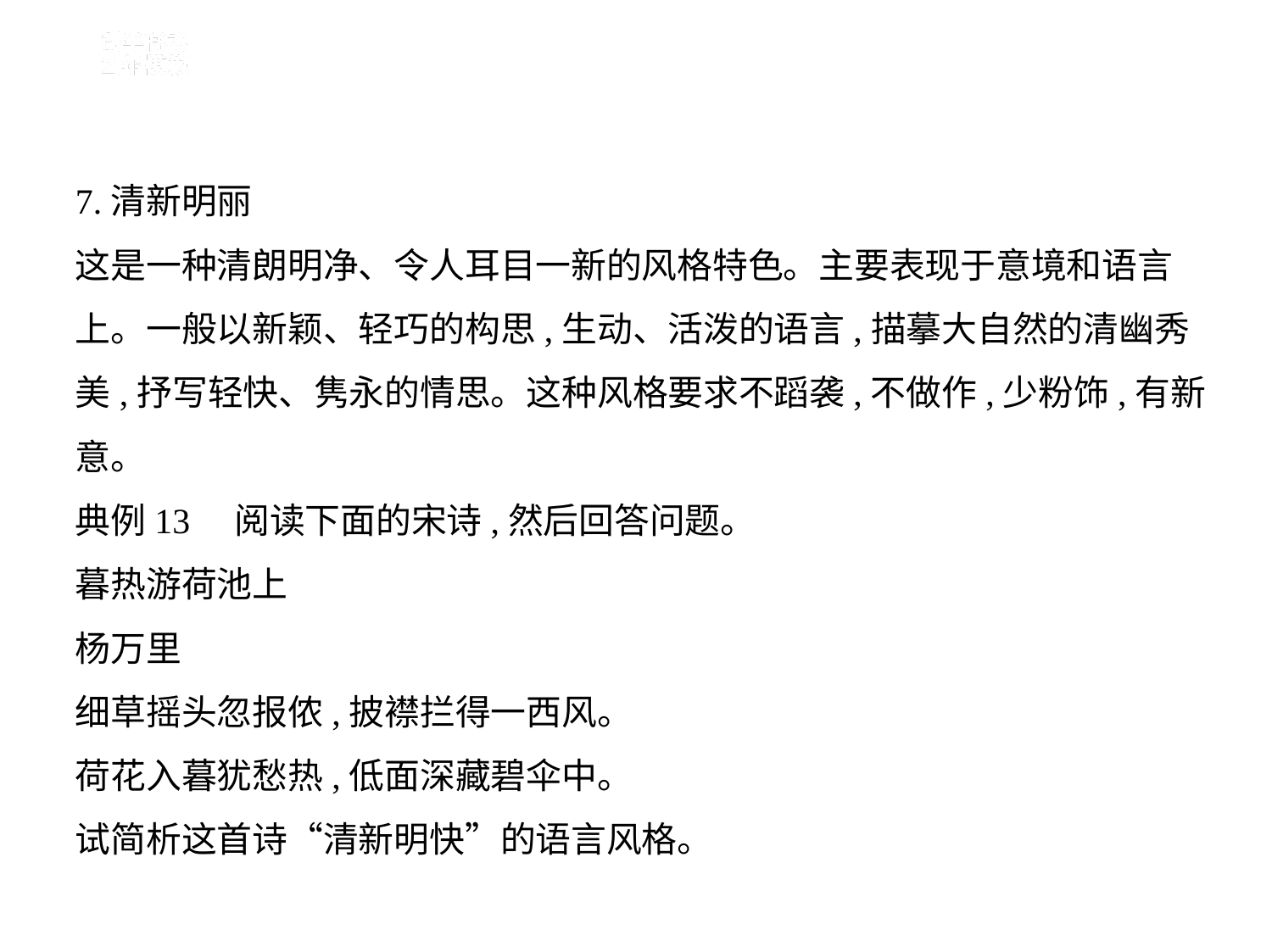

7.清新明丽
这是一种清朗明净、令人耳目一新的风格特色。主要表现于意境和语言
上。一般以新颖、轻巧的构思,生动、活泼的语言,描摹大自然的清幽秀
美,抒写轻快、隽永的情思。这种风格要求不蹈袭,不做作,少粉饰,有新
意。
典例13　阅读下面的宋诗,然后回答问题。
暮热游荷池上
杨万里
细草摇头忽报侬,披襟拦得一西风。
荷花入暮犹愁热,低面深藏碧伞中。
试简析这首诗“清新明快”的语言风格。